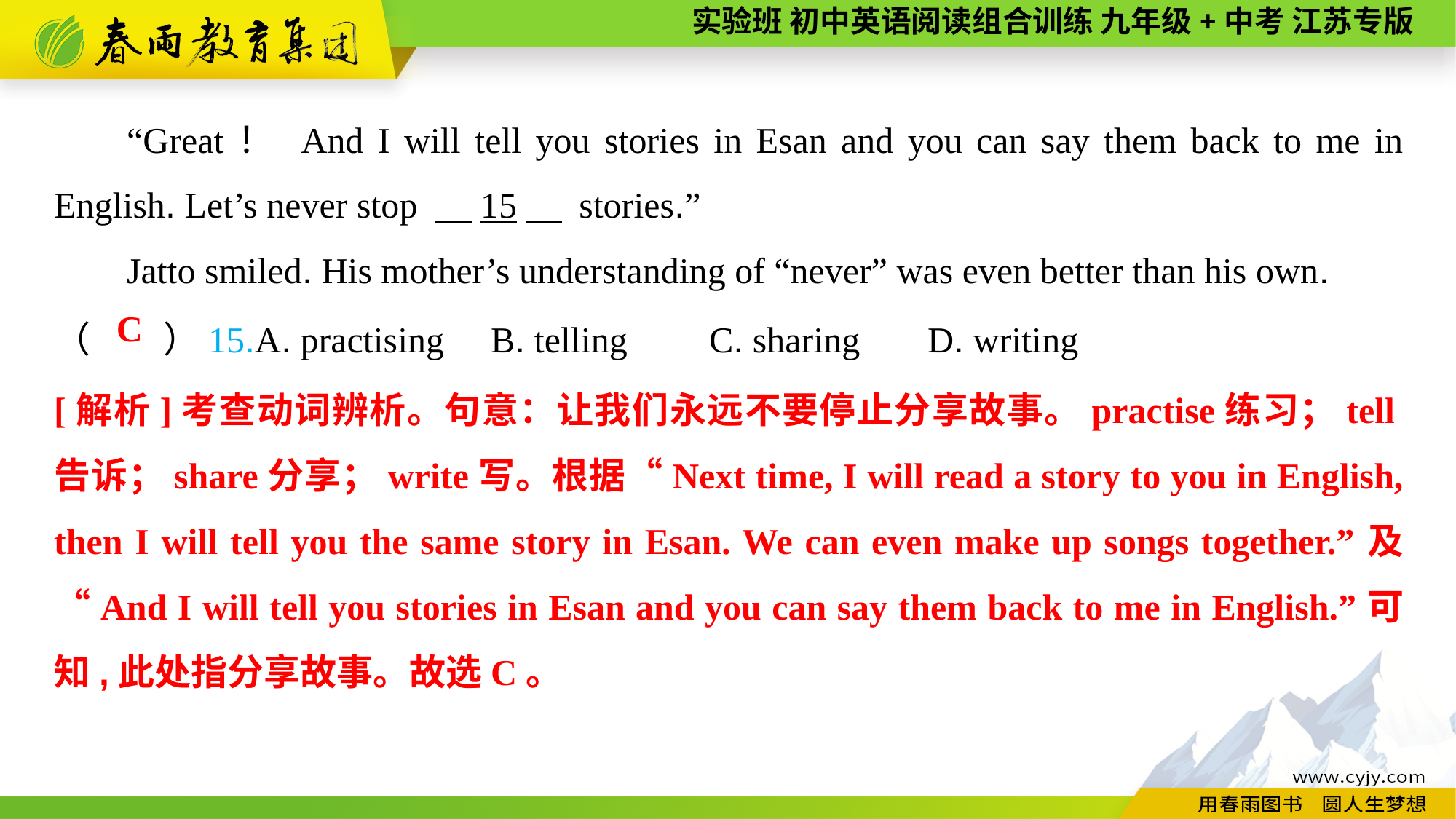

“Great！ And I will tell you stories in Esan and you can say them back to me in English. Let’s never stop 　15　 stories.”
Jatto smiled. His mother’s understanding of “never” was even better than his own.
（　　）15.A. practising	B. telling	C. sharing	D. writing
C
[解析]考查动词辨析。句意：让我们永远不要停止分享故事。practise练习；tell告诉；share分享；write写。根据“Next time, I will read a story to you in English, then I will tell you the same story in Esan. We can even make up songs together.”及“And I will tell you stories in Esan and you can say them back to me in English.”可知,此处指分享故事。故选C。